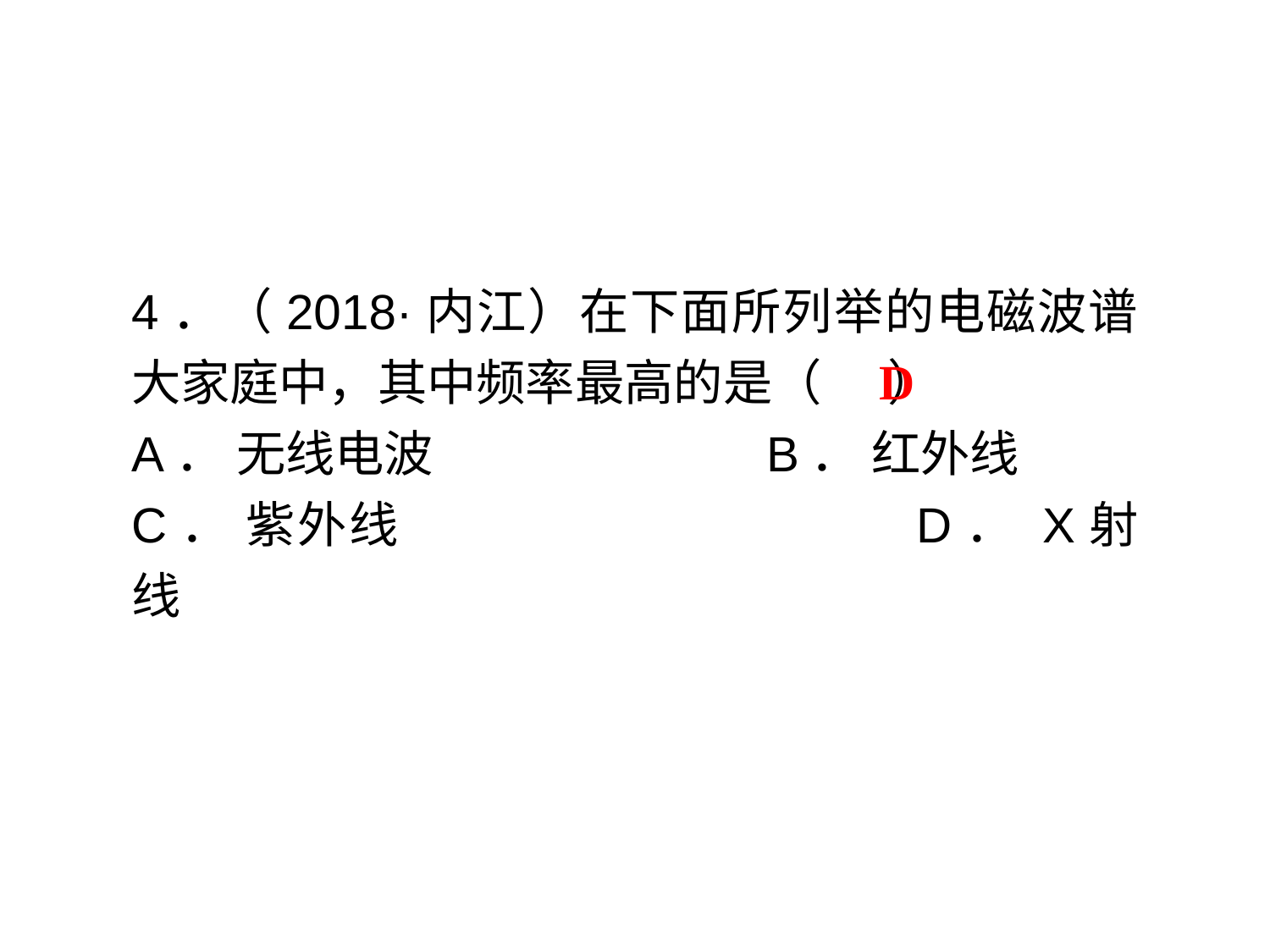

4．（2018·内江）在下面所列举的电磁波谱大家庭中，其中频率最高的是（      ）
A． 无线电波			B． 红外线
C． 紫外线				D． X射线
D